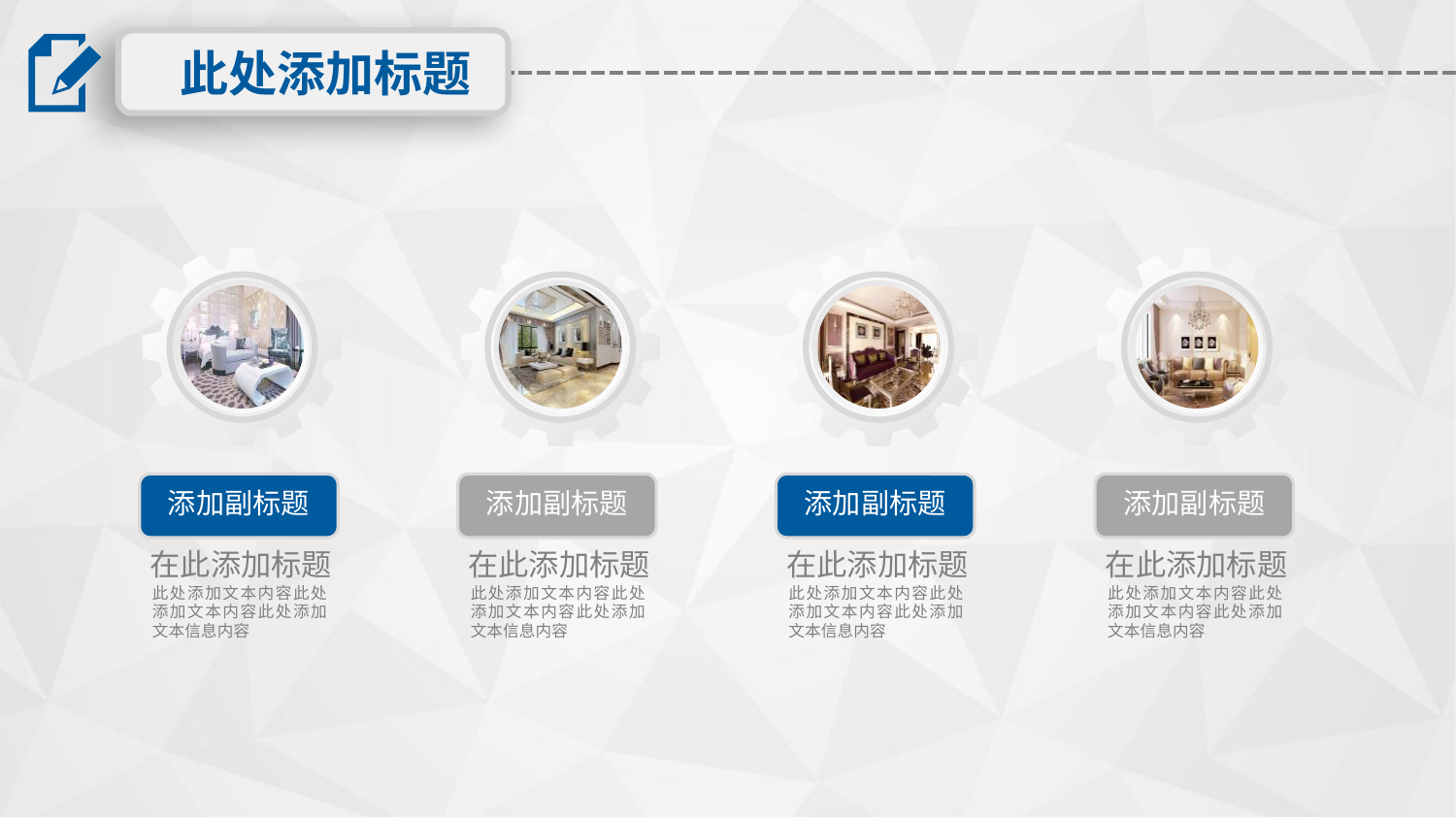

此处添加标题

添加副标题
在此添加标题
此处添加文本内容此处添加文本内容此处添加文本信息内容

添加副标题
在此添加标题
此处添加文本内容此处添加文本内容此处添加文本信息内容

添加副标题
在此添加标题
此处添加文本内容此处添加文本内容此处添加文本信息内容

添加副标题
在此添加标题
此处添加文本内容此处添加文本内容此处添加文本信息内容